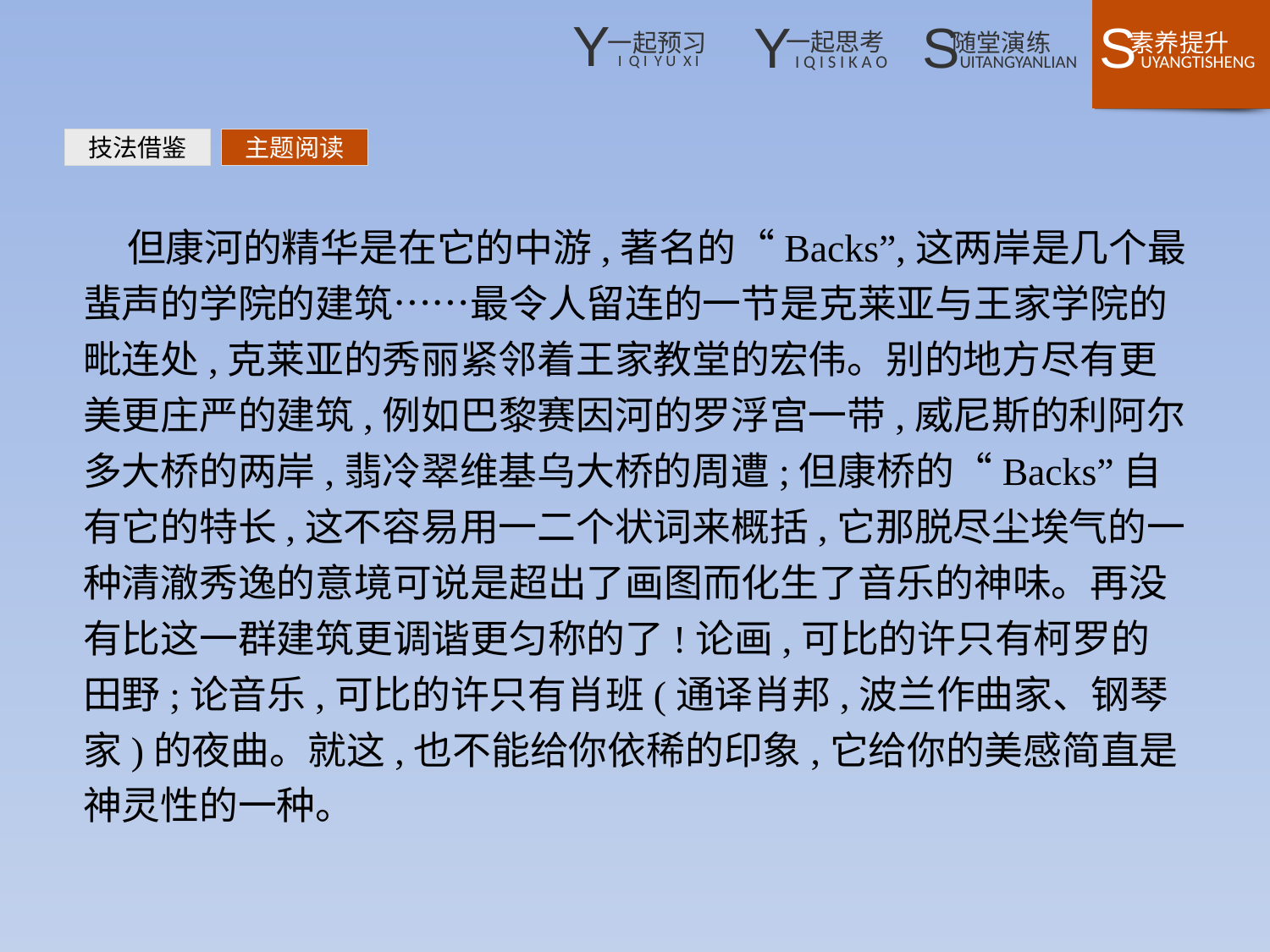

技法借鉴
主题阅读
    但康河的精华是在它的中游,著名的“Backs”,这两岸是几个最蜚声的学院的建筑……最令人留连的一节是克莱亚与王家学院的毗连处,克莱亚的秀丽紧邻着王家教堂的宏伟。别的地方尽有更美更庄严的建筑,例如巴黎赛因河的罗浮宫一带,威尼斯的利阿尔多大桥的两岸,翡冷翠维基乌大桥的周遭;但康桥的“Backs”自有它的特长,这不容易用一二个状词来概括,它那脱尽尘埃气的一种清澈秀逸的意境可说是超出了画图而化生了音乐的神味。再没有比这一群建筑更调谐更匀称的了!论画,可比的许只有柯罗的田野;论音乐,可比的许只有肖班(通译肖邦,波兰作曲家、钢琴家)的夜曲。就这,也不能给你依稀的印象,它给你的美感简直是神灵性的一种。